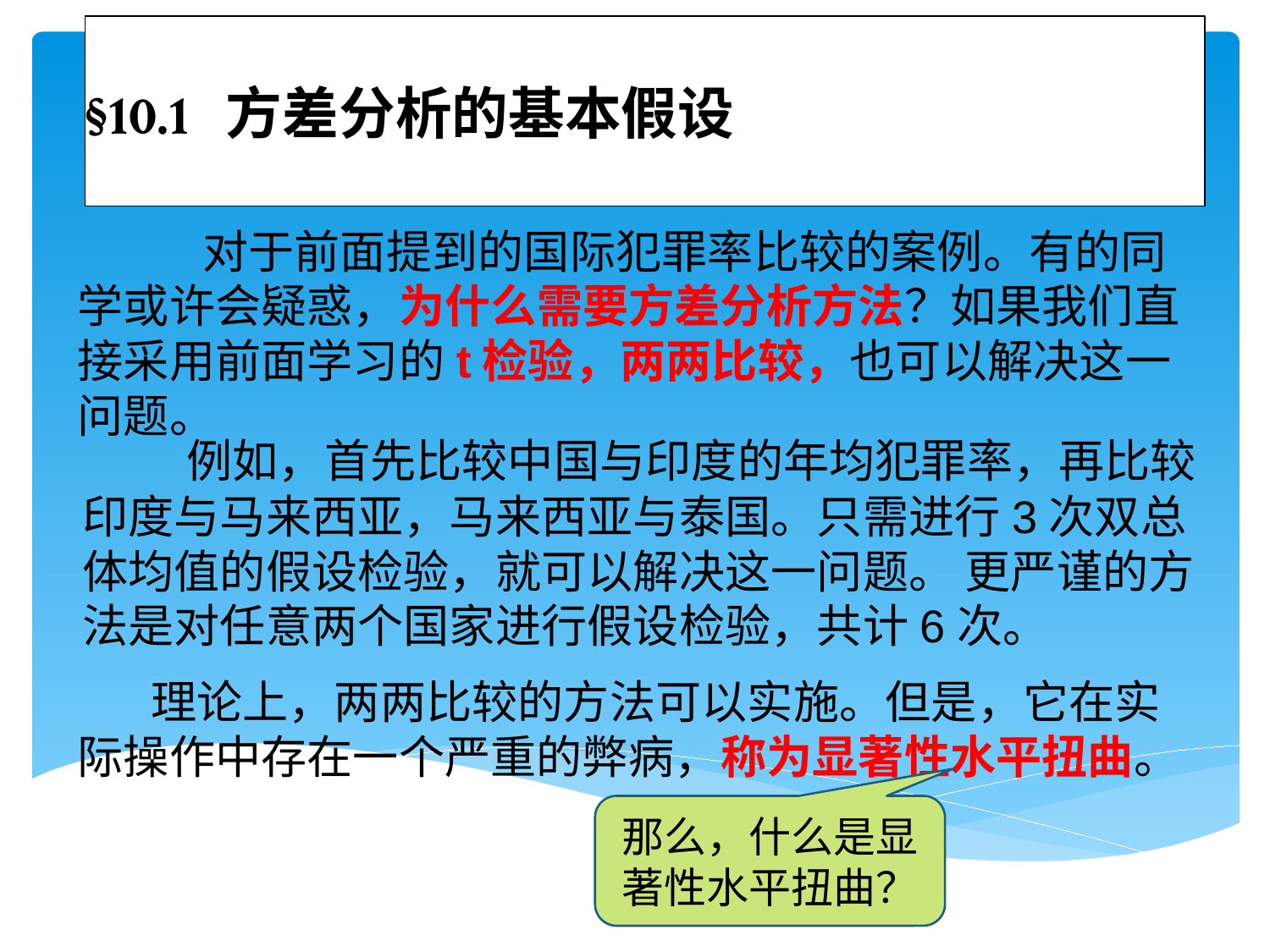

# §10.1  方差分析的基本假设
           对于前面提到的国际犯罪率比较的案例。有的同学或许会疑惑，为什么需要方差分析方法？如果我们直接采用前面学习的t检验，两两比较，也可以解决这一问题。

         例如，首先比较中国与印度的年均犯罪率，再比较印度与马来西亚，马来西亚与泰国。只需进行3次双总体均值的假设检验，就可以解决这一问题。 更严谨的方法是对任意两个国家进行假设检验，共计6次。

      理论上，两两比较的方法可以实施。但是，它在实际操作中存在一个严重的弊病，称为显著性水平扭曲。

那么，什么是显著性水平扭曲？